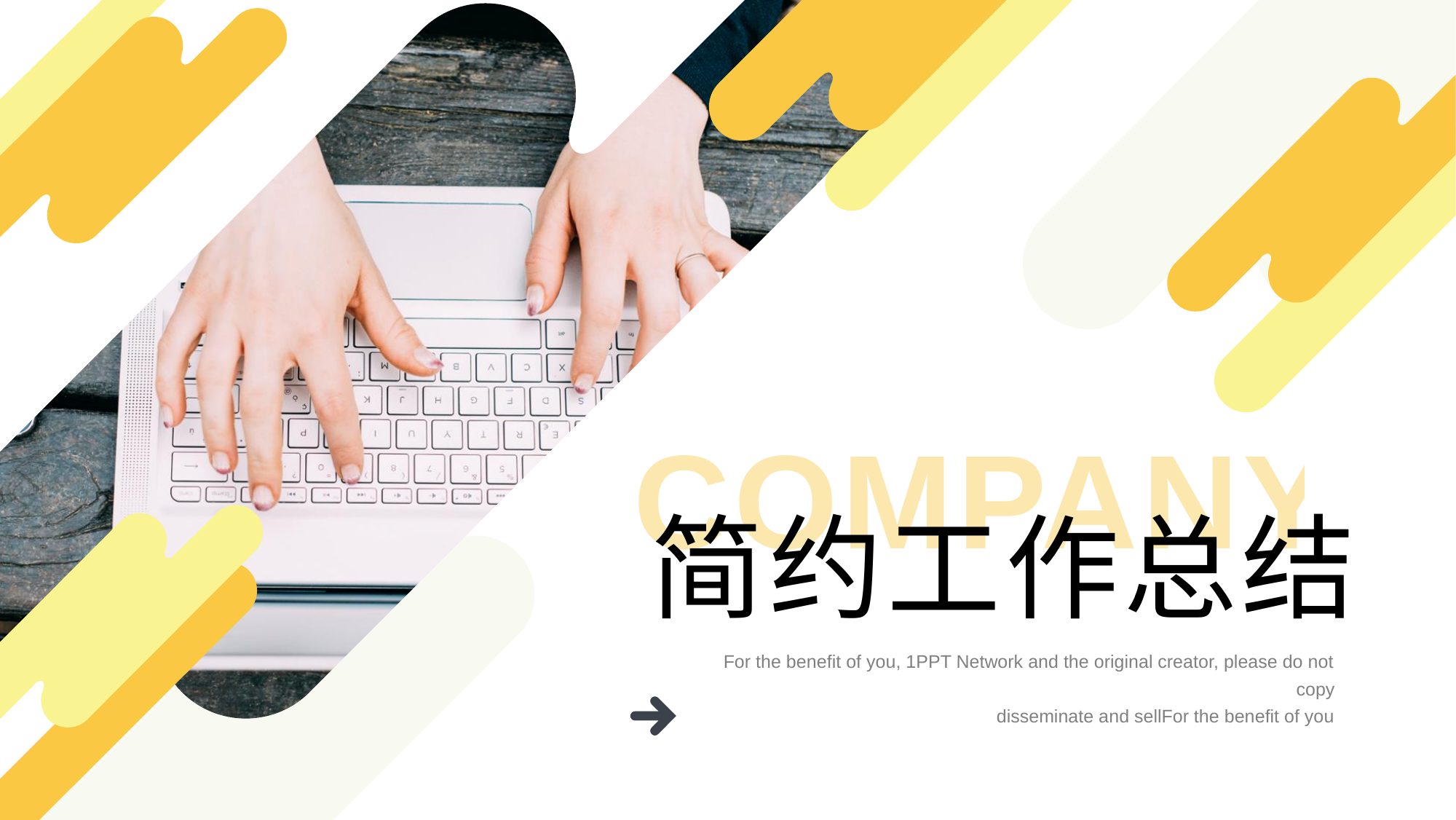

COMPANY
简约工作总结

For the benefit of you, 1PPT Network and the original creator, please do not copy
disseminate and sellFor the benefit of you